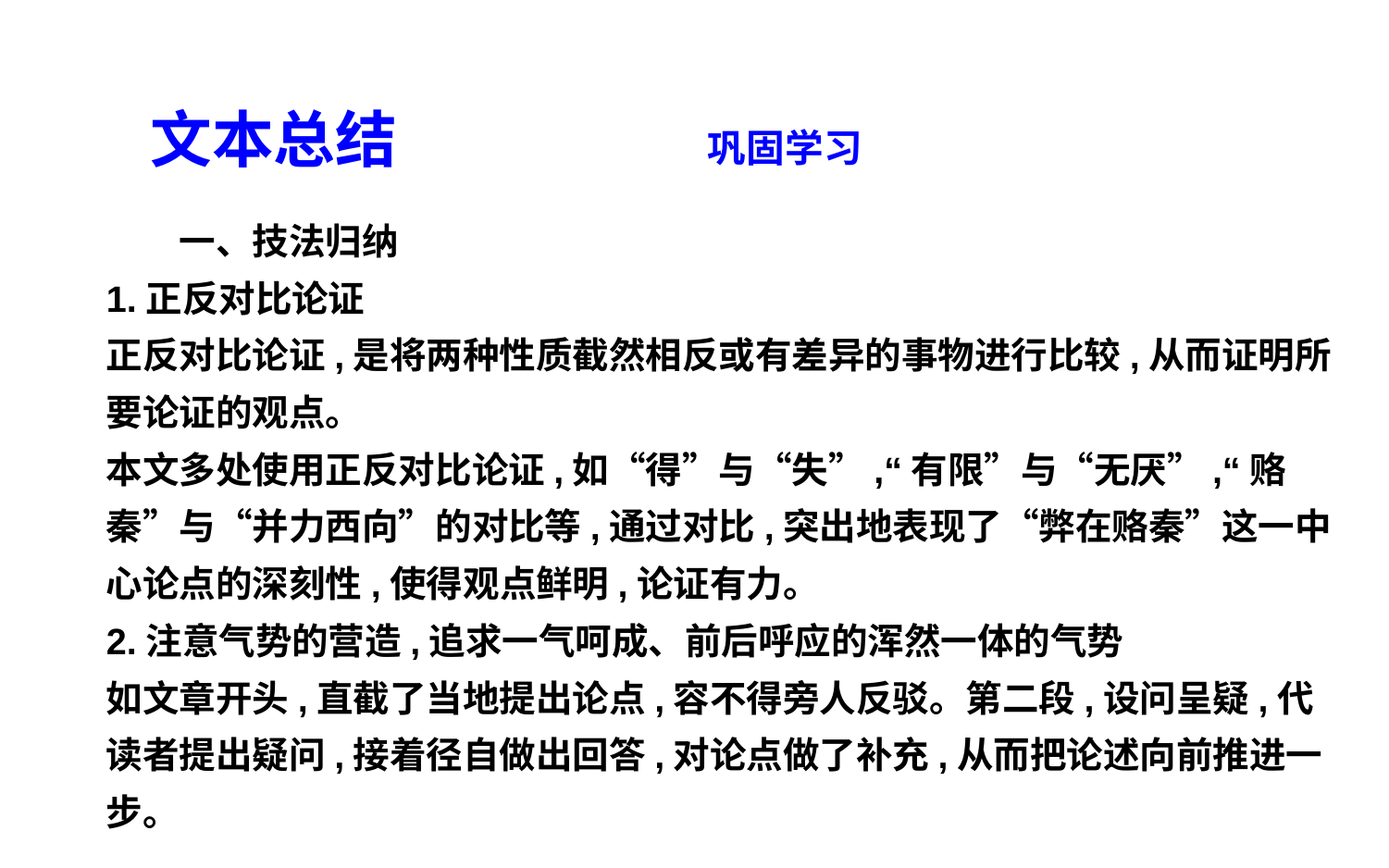

文本总结                      巩固学习
　　一、技法归纳
1.正反对比论证
正反对比论证,是将两种性质截然相反或有差异的事物进行比较,从而证明所要论证的观点。
本文多处使用正反对比论证,如“得”与“失”,“有限”与“无厌”,“赂秦”与“并力西向”的对比等,通过对比,突出地表现了“弊在赂秦”这一中心论点的深刻性,使得观点鲜明,论证有力。
2.注意气势的营造,追求一气呵成、前后呼应的浑然一体的气势
如文章开头,直截了当地提出论点,容不得旁人反驳。第二段,设问呈疑,代读者提出疑问,接着径自做出回答,对论点做了补充,从而把论述向前推进一步。